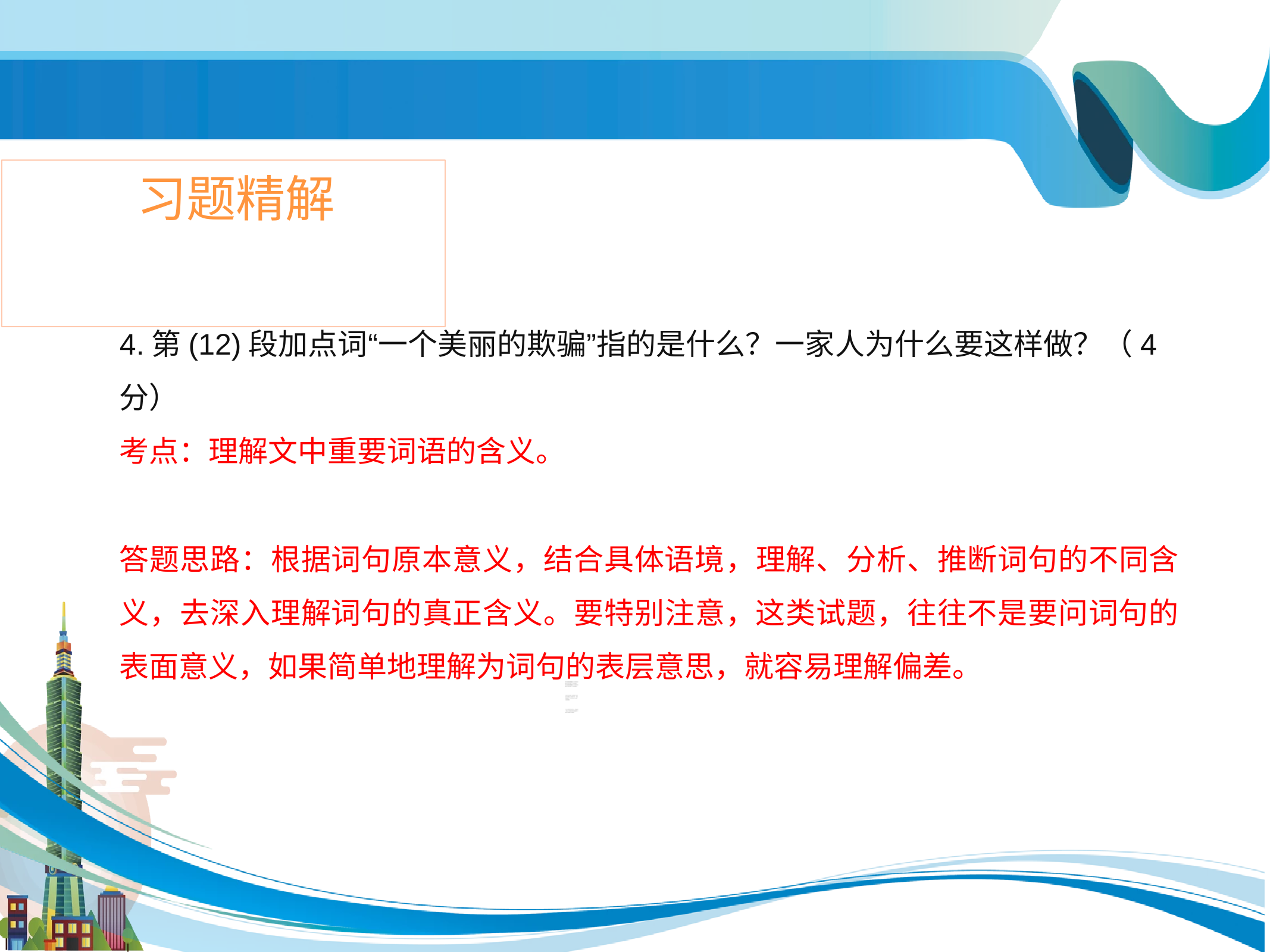

# 习题精解
4.第(12)段加点词“一个美丽的欺骗”指的是什么？一家人为什么要这样做？（4 分）
考点：理解文中重要词语的含义。

答题思路：根据词句原本意义，结合具体语境，理解、分析、推断词句的不同含 义，去深入理解词句的真正含义。要特别注意，这类试题，往往不是要问词句的 表面意义，如果简单地理解为词句的表层意思，就容易理解偏差。